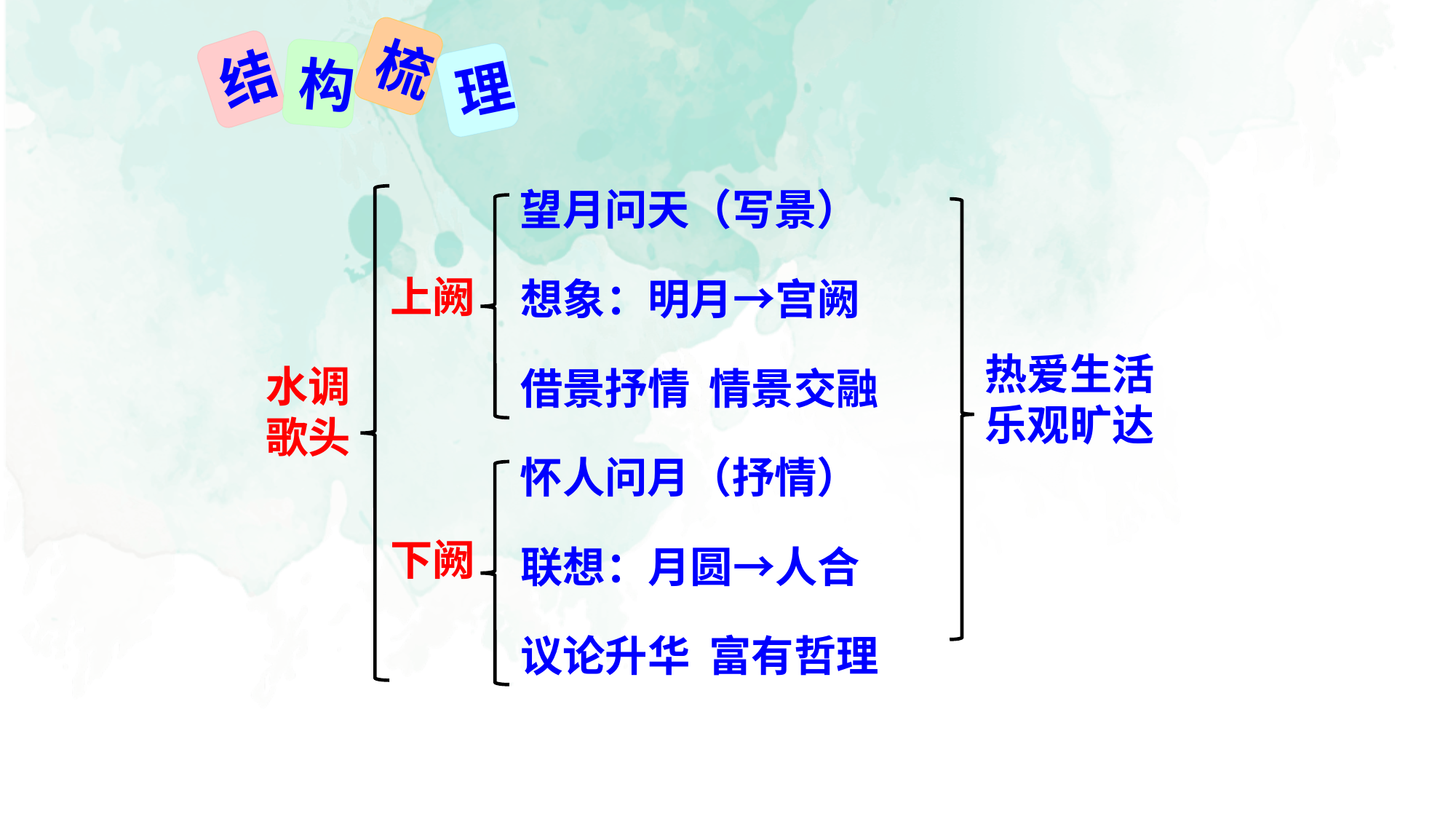

梳
结
构
理
望月问天（写景）

上阙

想象：明月→宫阙
借景抒情  情景交融
热爱生活
乐观旷达
水调
歌头
怀人问月（抒情）

下阙
联想：月圆→人合
议论升华  富有哲理